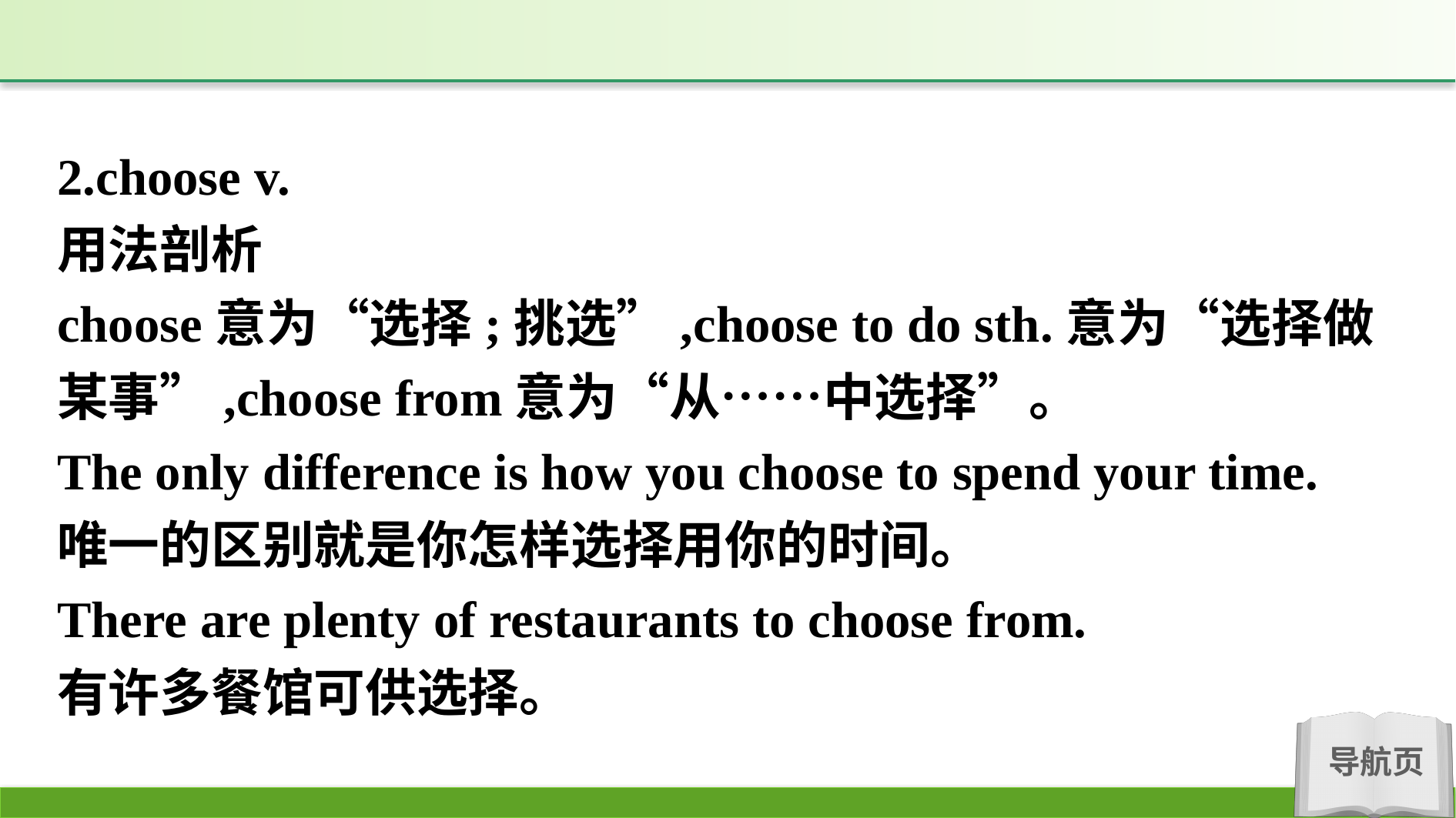

2.choose v.
用法剖析
choose意为“选择;挑选”,choose to do sth.意为“选择做某事”,choose from意为“从……中选择”。
The only difference is how you choose to spend your time.
唯一的区别就是你怎样选择用你的时间。
There are plenty of restaurants to choose from.
有许多餐馆可供选择。